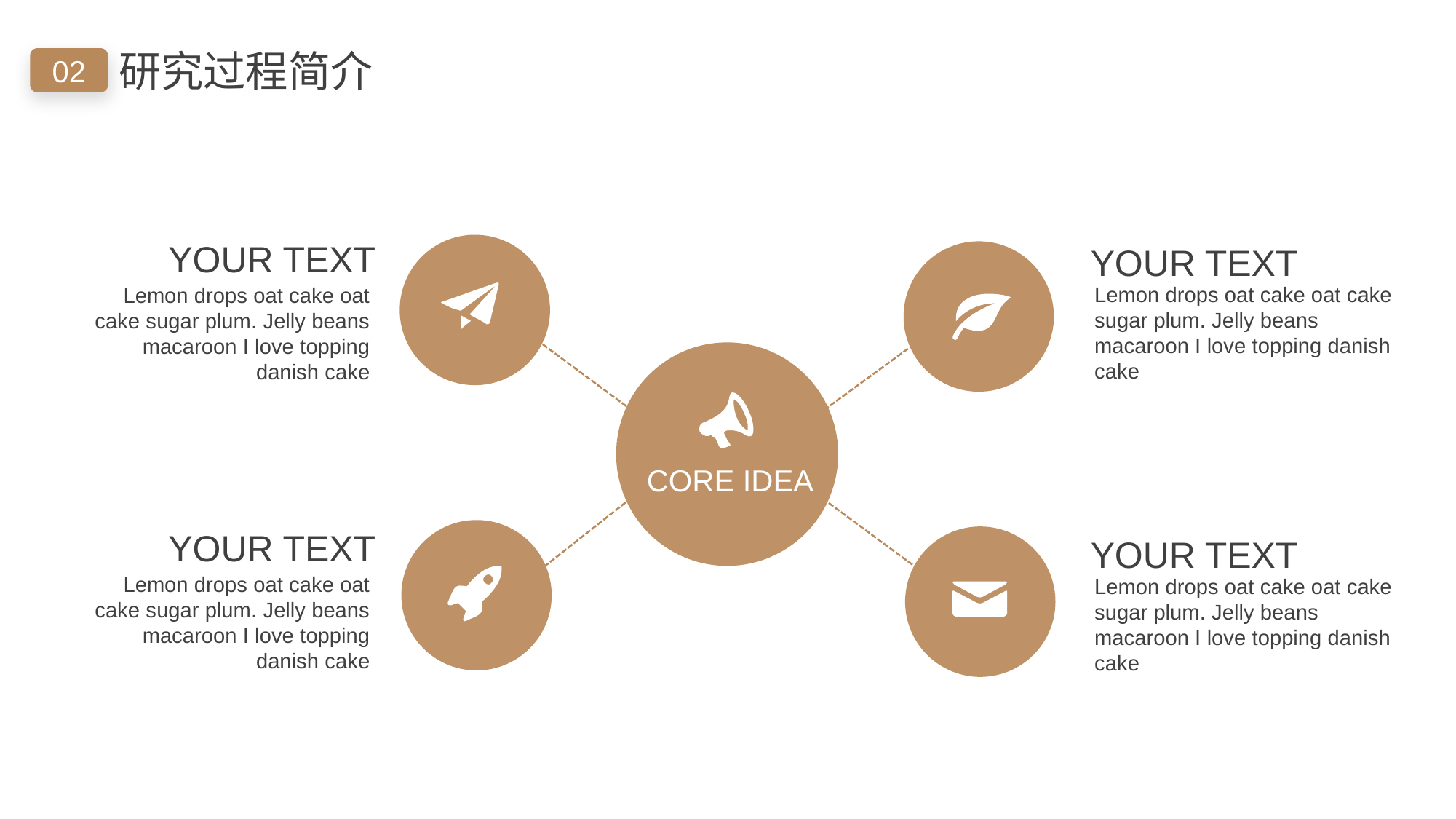

研究过程简介
02
 YOUR TEXT
 YOUR TEXT

CORE IDEA

Lemon drops oat cake oat cake sugar plum. Jelly beans macaroon I love topping danish cake
Lemon drops oat cake oat cake sugar plum. Jelly beans macaroon I love topping danish cake
 YOUR TEXT
 YOUR TEXT
Lemon drops oat cake oat cake sugar plum. Jelly beans macaroon I love topping danish cake
Lemon drops oat cake oat cake sugar plum. Jelly beans macaroon I love topping danish cake